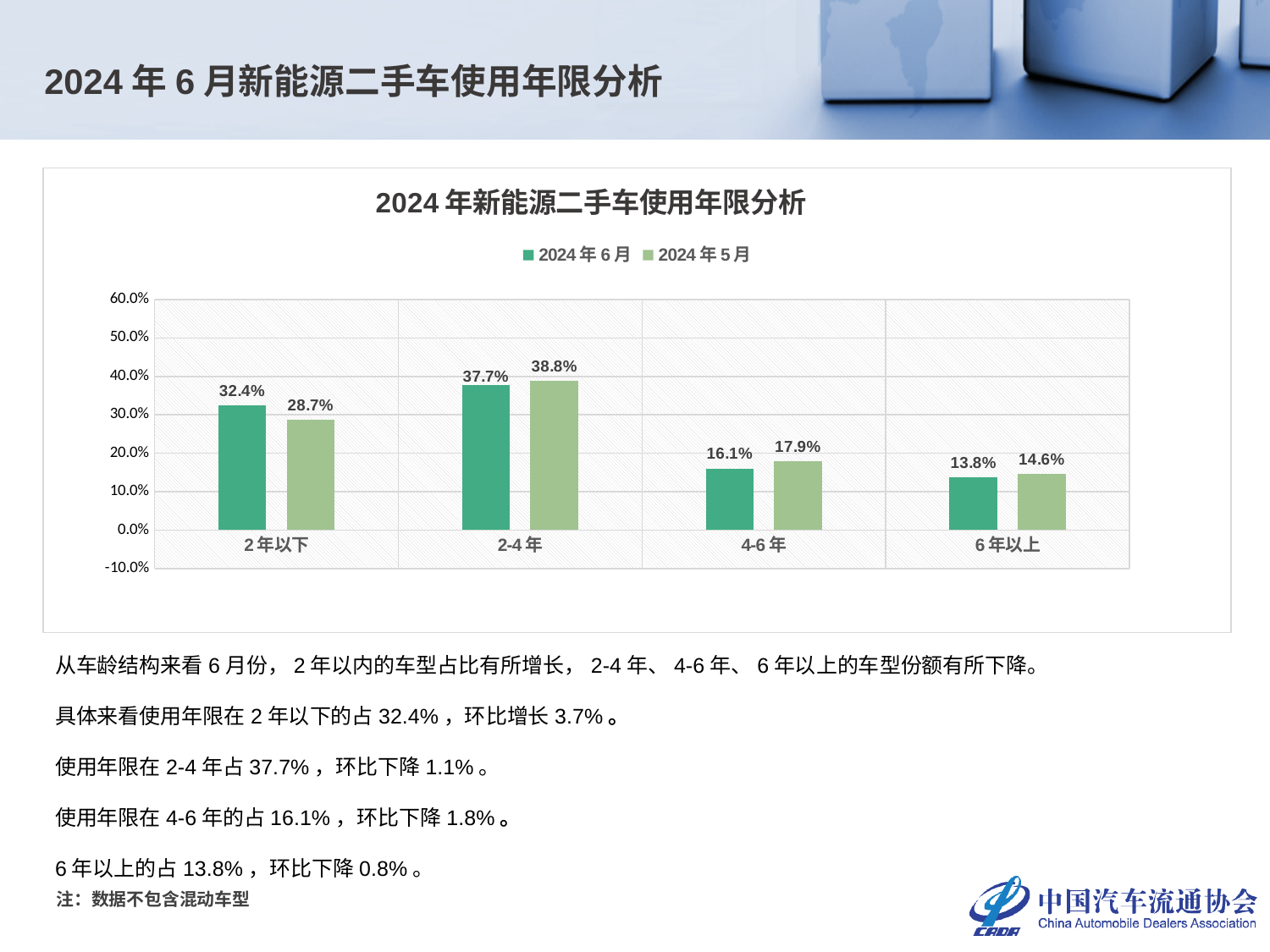

2024年6月新能源二手车使用年限分析

### Chart: 2024年新能源二手车使用年限分析

| Category | 2024年6月 | 2024年5月 |
|---|---|---|
| 2年以下 | 0.32431862512520426 | 0.2869032756673206 |
| 2-4年 | 0.3770362169856081 | 0.3882646691635456 |
| 4-6年 | 0.16057778480679002 | 0.17852684144818975 |
| 6年以上 | 0.13806737308239758 | 0.14630521372094407 |
从车龄结构来看6月份，2年以内的车型占比有所增长，2-4年、4-6年、6年以上的车型份额有所下降。
具体来看使用年限在2年以下的占32.4%，环比增长3.7%。
使用年限在2-4年占37.7%，环比下降1.1%。
使用年限在4-6年的占16.1%，环比下降1.8%。
6年以上的占13.8%，环比下降0.8%。
注：数据不包含混动车型